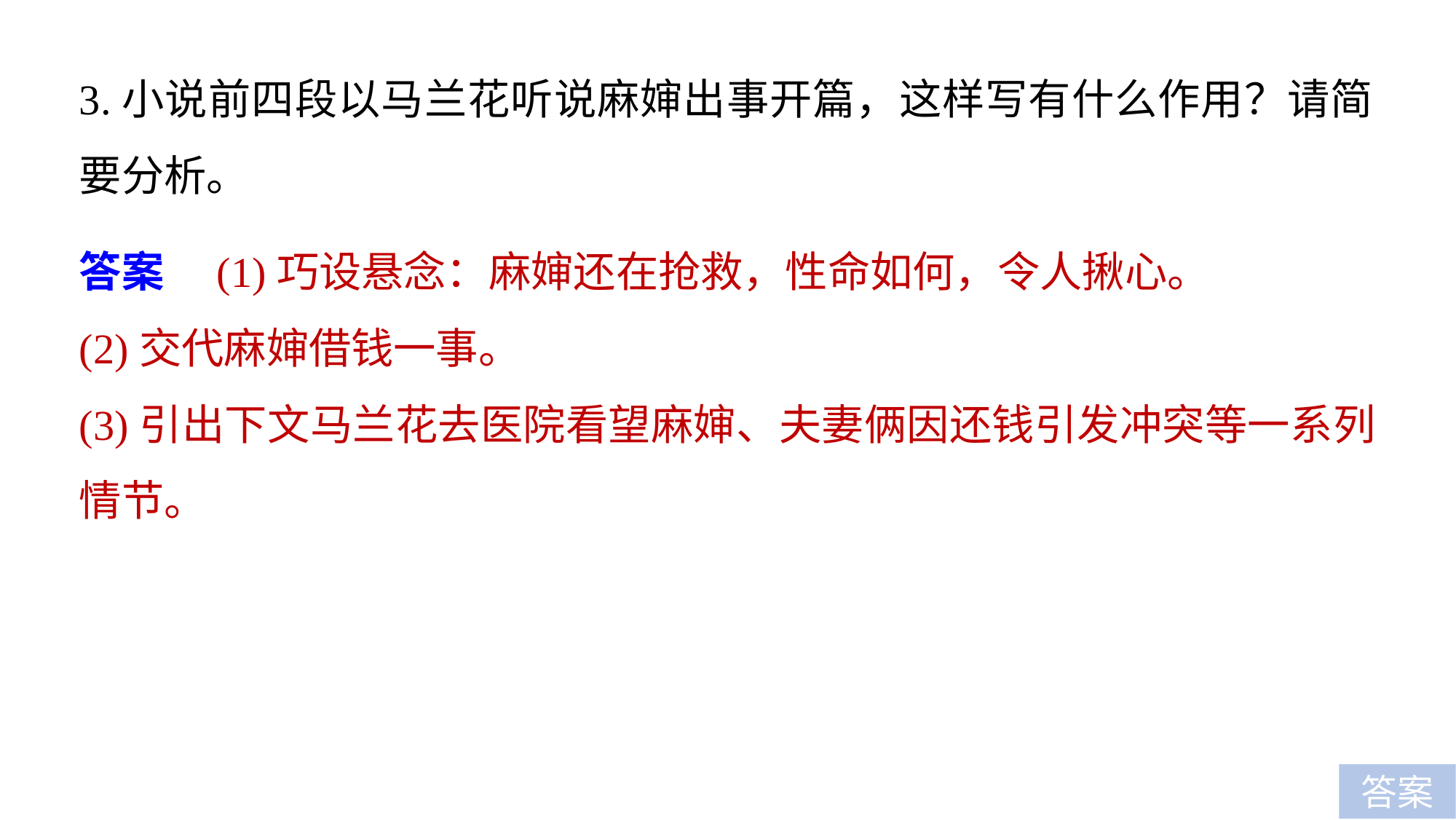

3.小说前四段以马兰花听说麻婶出事开篇，这样写有什么作用？请简要分析。
答案　(1)巧设悬念：麻婶还在抢救，性命如何，令人揪心。
(2)交代麻婶借钱一事。
(3)引出下文马兰花去医院看望麻婶、夫妻俩因还钱引发冲突等一系列情节。
答案